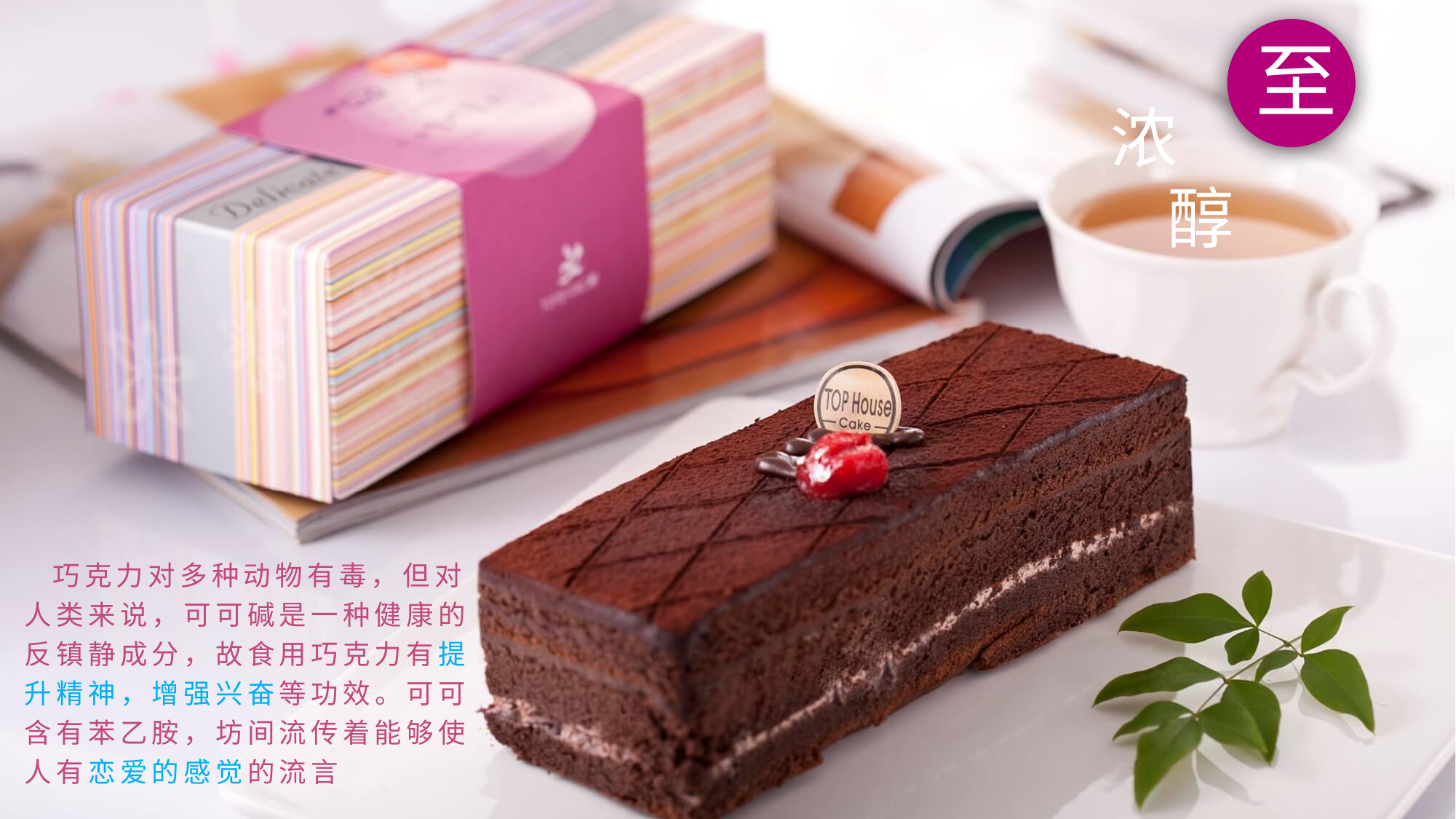

至
  浓
    醇
  巧克力对多种动物有毒，但对人类来说，可可碱是一种健康的反镇静成分，故食用巧克力有提升精神，增强兴奋等功效。可可含有苯乙胺，坊间流传着能够使人有恋爱的感觉的流言